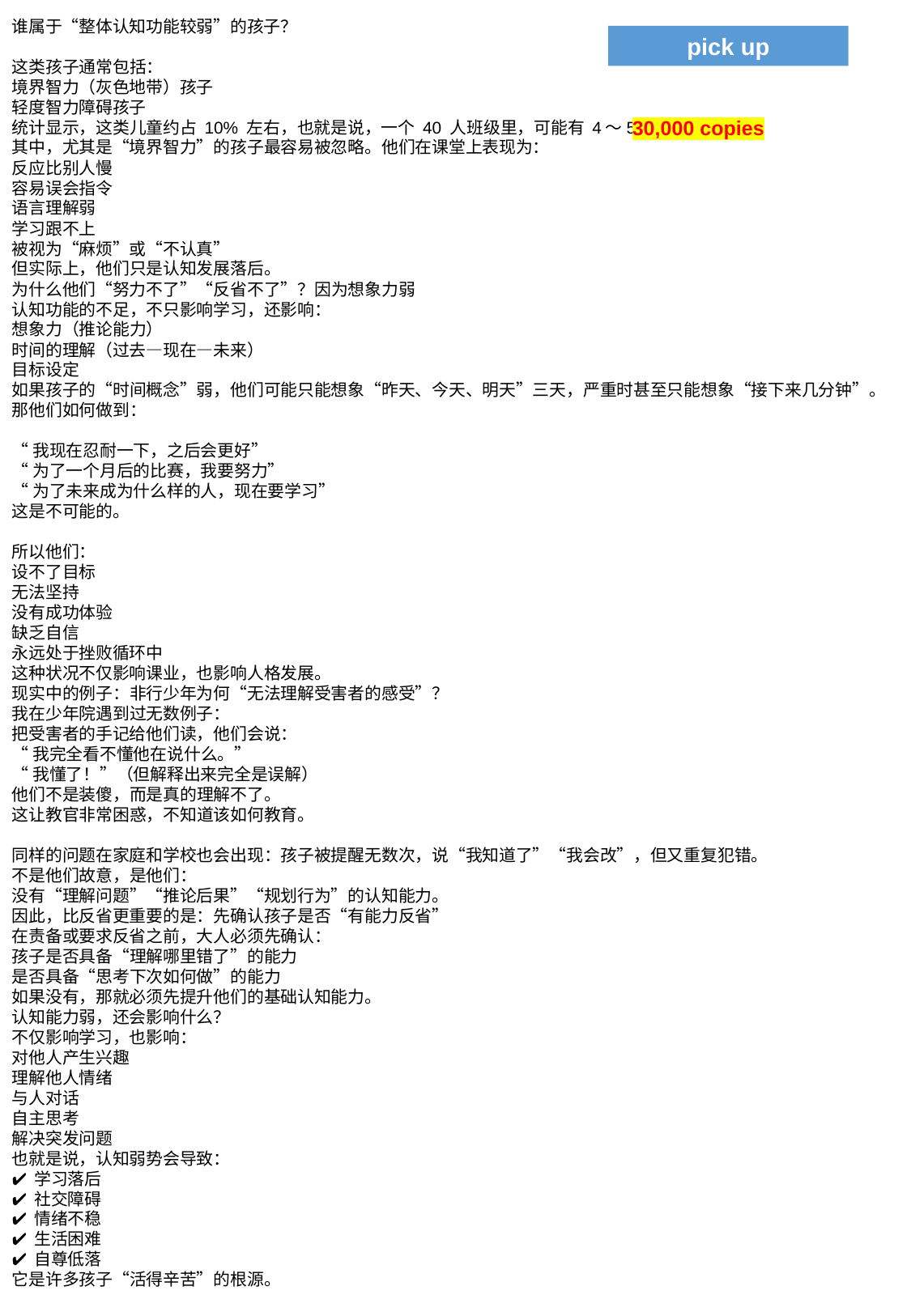

谁属于“整体认知功能较弱”的孩子？

这类孩子通常包括：
境界智力（灰色地带）孩子
轻度智力障碍孩子
统计显示，这类儿童约占 10% 左右，也就是说，一个 40 人班级里，可能有 4～5 名。
其中，尤其是“境界智力”的孩子最容易被忽略。他们在课堂上表现为：
反应比别人慢
容易误会指令
语言理解弱
学习跟不上
被视为“麻烦”或“不认真”
但实际上，他们只是认知发展落后。
为什么他们“努力不了”“反省不了”？因为想象力弱
认知功能的不足，不只影响学习，还影响：
想象力（推论能力）
时间的理解（过去—现在—未来）
目标设定
如果孩子的“时间概念”弱，他们可能只能想象“昨天、今天、明天”三天，严重时甚至只能想象“接下来几分钟”。
那他们如何做到：

“我现在忍耐一下，之后会更好”
“为了一个月后的比赛，我要努力”
“为了未来成为什么样的人，现在要学习”
这是不可能的。

所以他们：
设不了目标
无法坚持
没有成功体验
缺乏自信
永远处于挫败循环中
这种状况不仅影响课业，也影响人格发展。
现实中的例子：非行少年为何“无法理解受害者的感受”？
我在少年院遇到过无数例子：
把受害者的手记给他们读，他们会说：
“我完全看不懂他在说什么。”
“我懂了！”（但解释出来完全是误解）
他们不是装傻，而是真的理解不了。
这让教官非常困惑，不知道该如何教育。

同样的问题在家庭和学校也会出现：孩子被提醒无数次，说“我知道了”“我会改”，但又重复犯错。
不是他们故意，是他们：
没有“理解问题”“推论后果”“规划行为”的认知能力。
因此，比反省更重要的是：先确认孩子是否“有能力反省”
在责备或要求反省之前，大人必须先确认：
孩子是否具备“理解哪里错了”的能力
是否具备“思考下次如何做”的能力
如果没有，那就必须先提升他们的基础认知能力。
认知能力弱，还会影响什么？
不仅影响学习，也影响：
对他人产生兴趣
理解他人情绪
与人对话
自主思考
解决突发问题
也就是说，认知弱势会导致：
✔ 学习落后
✔ 社交障碍
✔ 情绪不稳
✔ 生活困难
✔ 自尊低落
它是许多孩子“活得辛苦”的根源。
pick up
30,000 copies
274